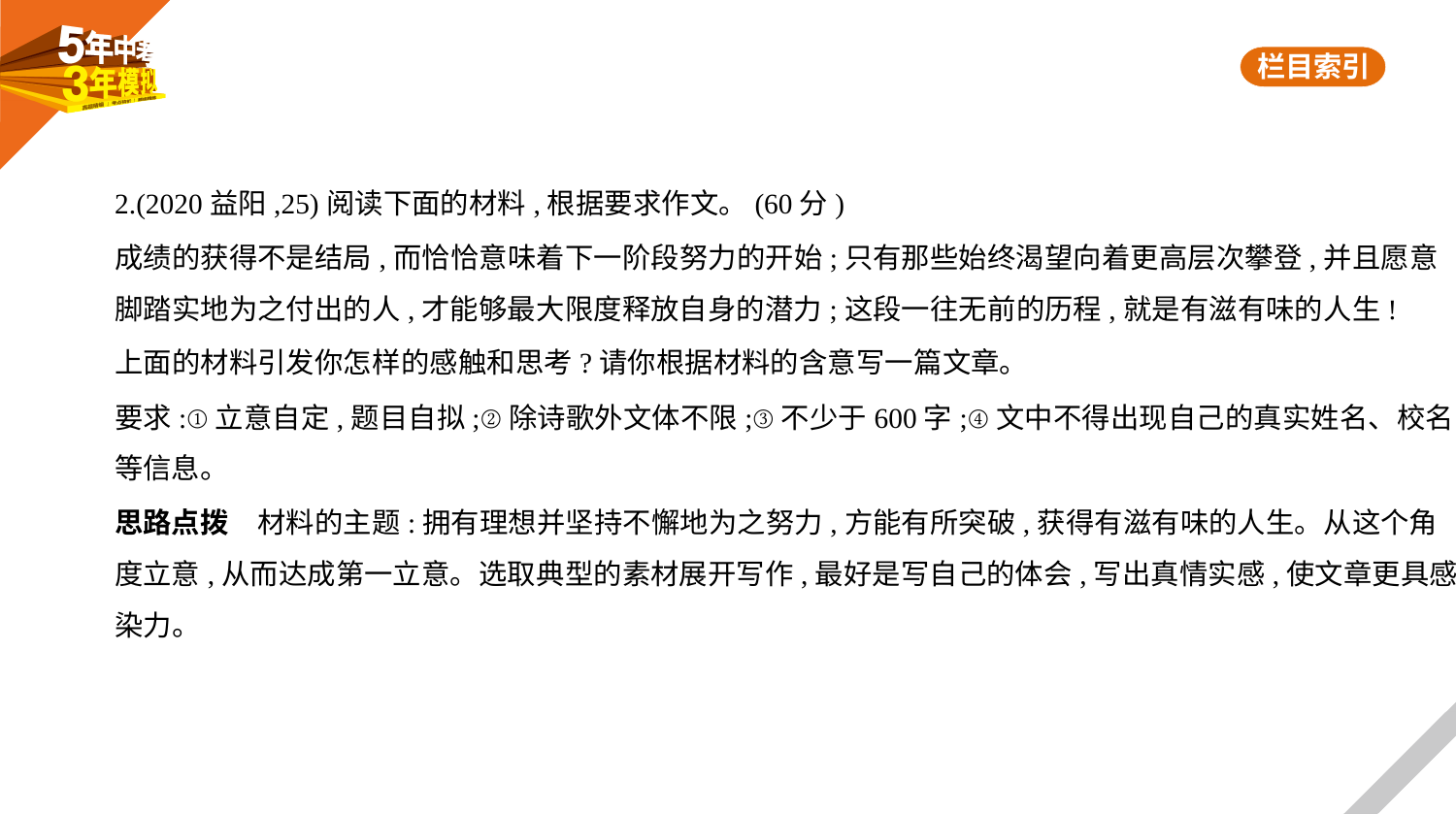

2.(2020益阳,25)阅读下面的材料,根据要求作文。(60分)
成绩的获得不是结局,而恰恰意味着下一阶段努力的开始;只有那些始终渴望向着更高层次攀登,并且愿意
脚踏实地为之付出的人,才能够最大限度释放自身的潜力;这段一往无前的历程,就是有滋有味的人生!
上面的材料引发你怎样的感触和思考?请你根据材料的含意写一篇文章。
要求:①立意自定,题目自拟;②除诗歌外文体不限;③不少于600字;④文中不得出现自己的真实姓名、校名
等信息。
思路点拨　材料的主题:拥有理想并坚持不懈地为之努力,方能有所突破,获得有滋有味的人生。从这个角
度立意,从而达成第一立意。选取典型的素材展开写作,最好是写自己的体会,写出真情实感,使文章更具感
染力。